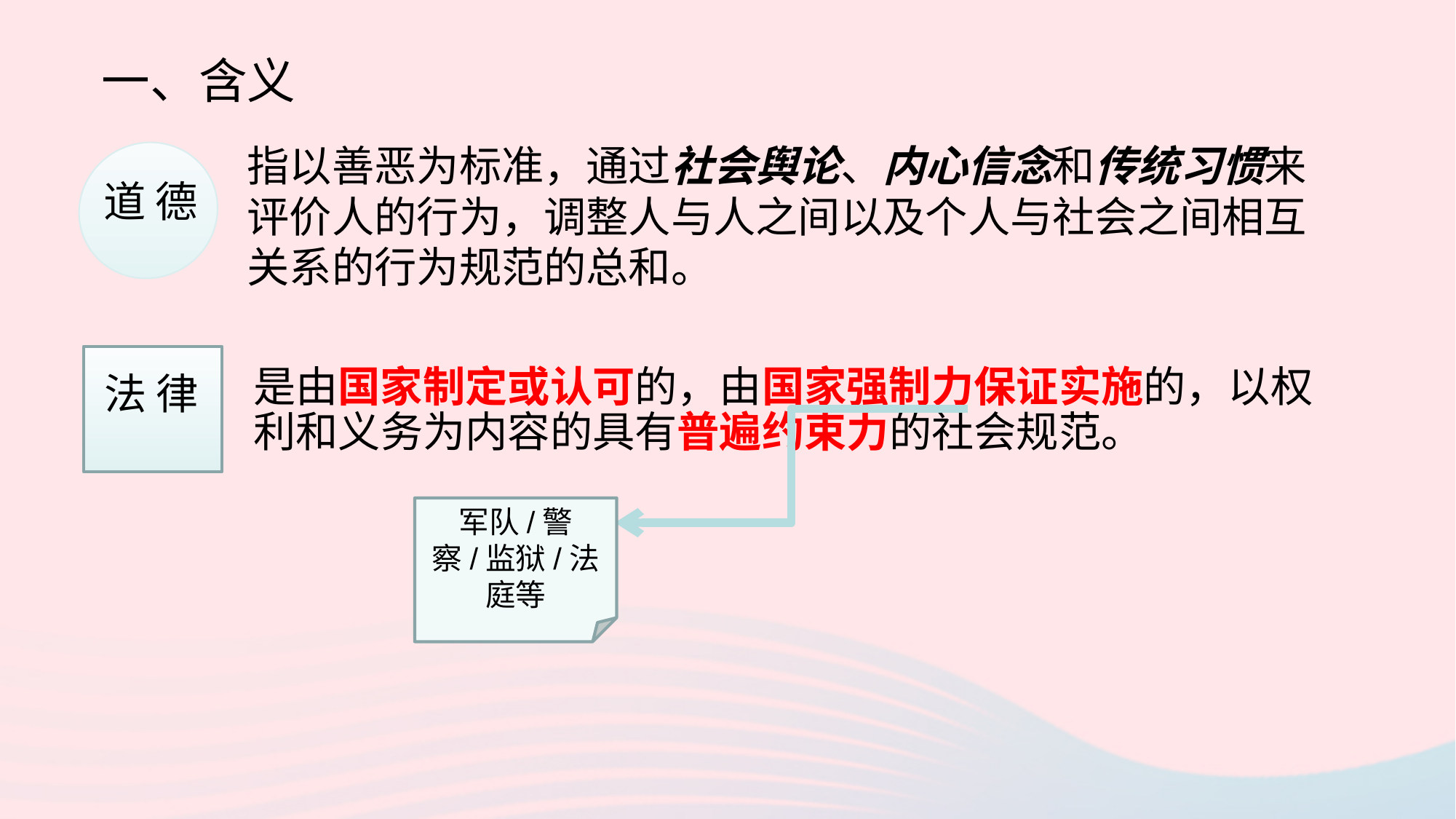

一、含义
指以善恶为标准，通过社会舆论、内心信念和传统习惯来评价人的行为，调整人与人之间以及个人与社会之间相互关系的行为规范的总和。

道 德

是由国家制定或认可的，由国家强制力保证实施的，以权利和义务为内容的具有普遍约束力的社会规范。
法 律

军队/警察/监狱/法庭等